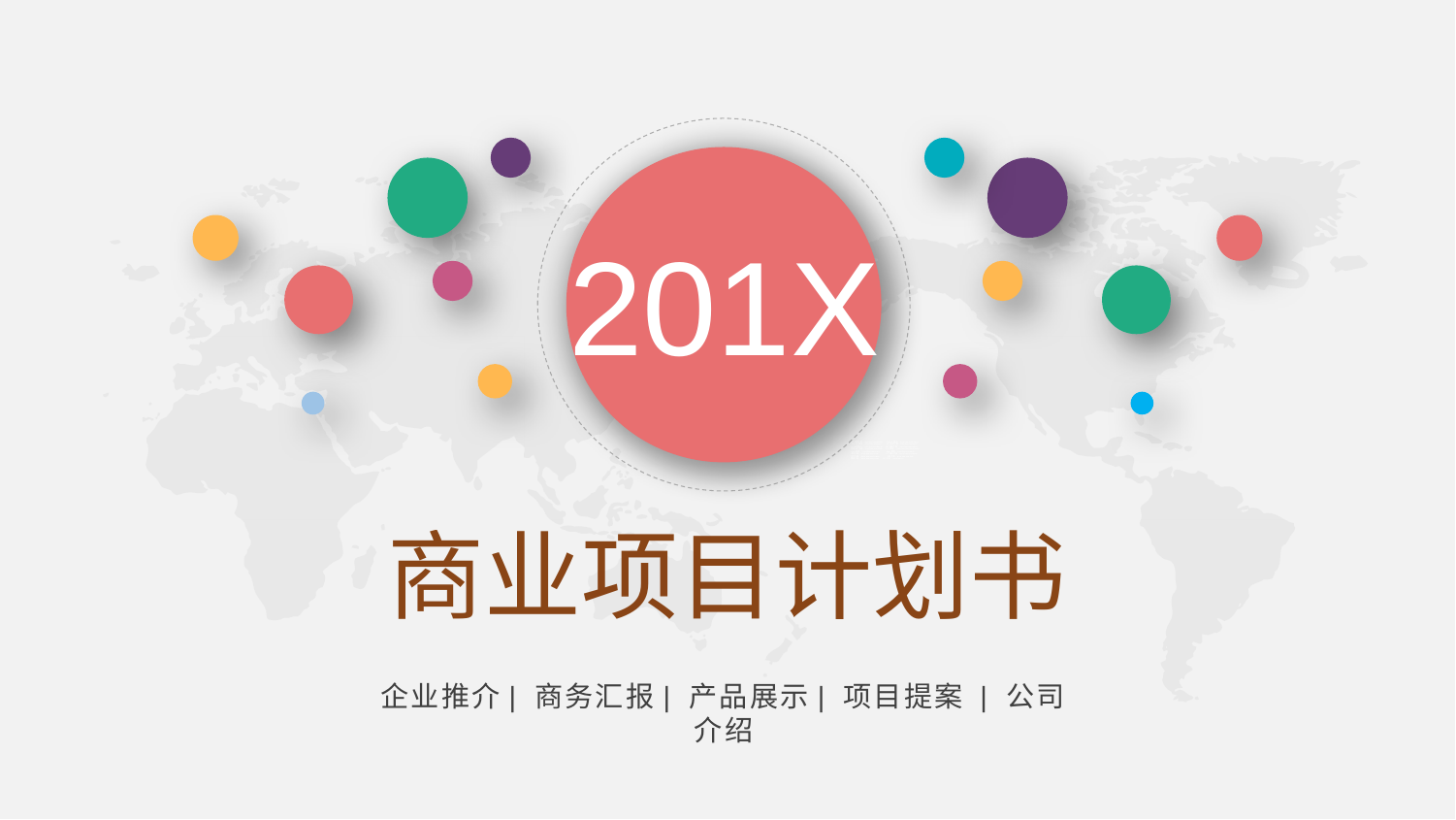

201X

商业项目计划书
企业推介| 商务汇报| 产品展示| 项目提案 | 公司介绍